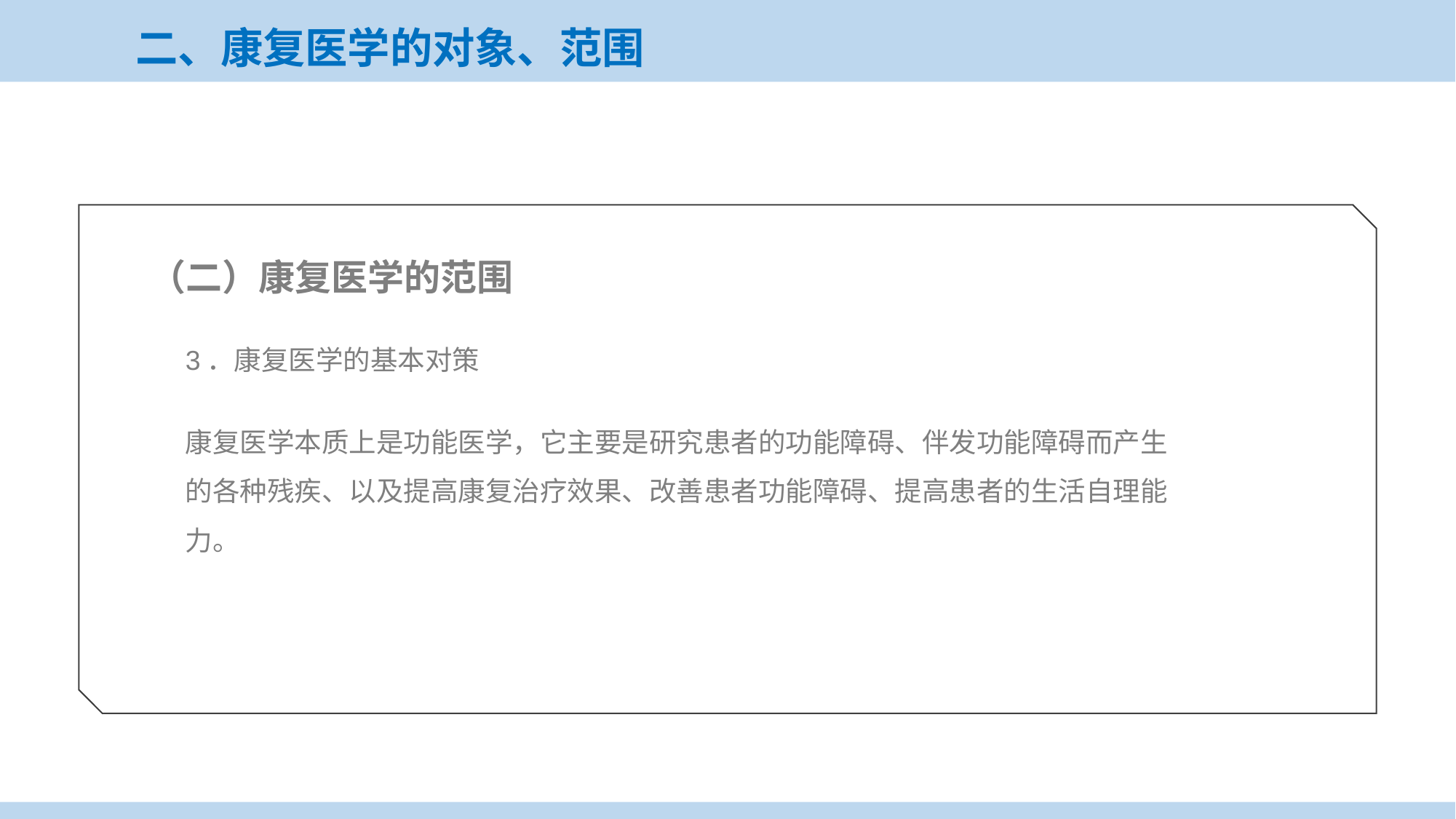

二、康复医学的对象、范围

 （二）康复医学的范围

3．康复医学的基本对策

康复医学本质上是功能医学，它主要是研究患者的功能障碍、伴发功能障碍而产生的各种残疾、以及提高康复治疗效果、改善患者功能障碍、提高患者的生活自理能力。